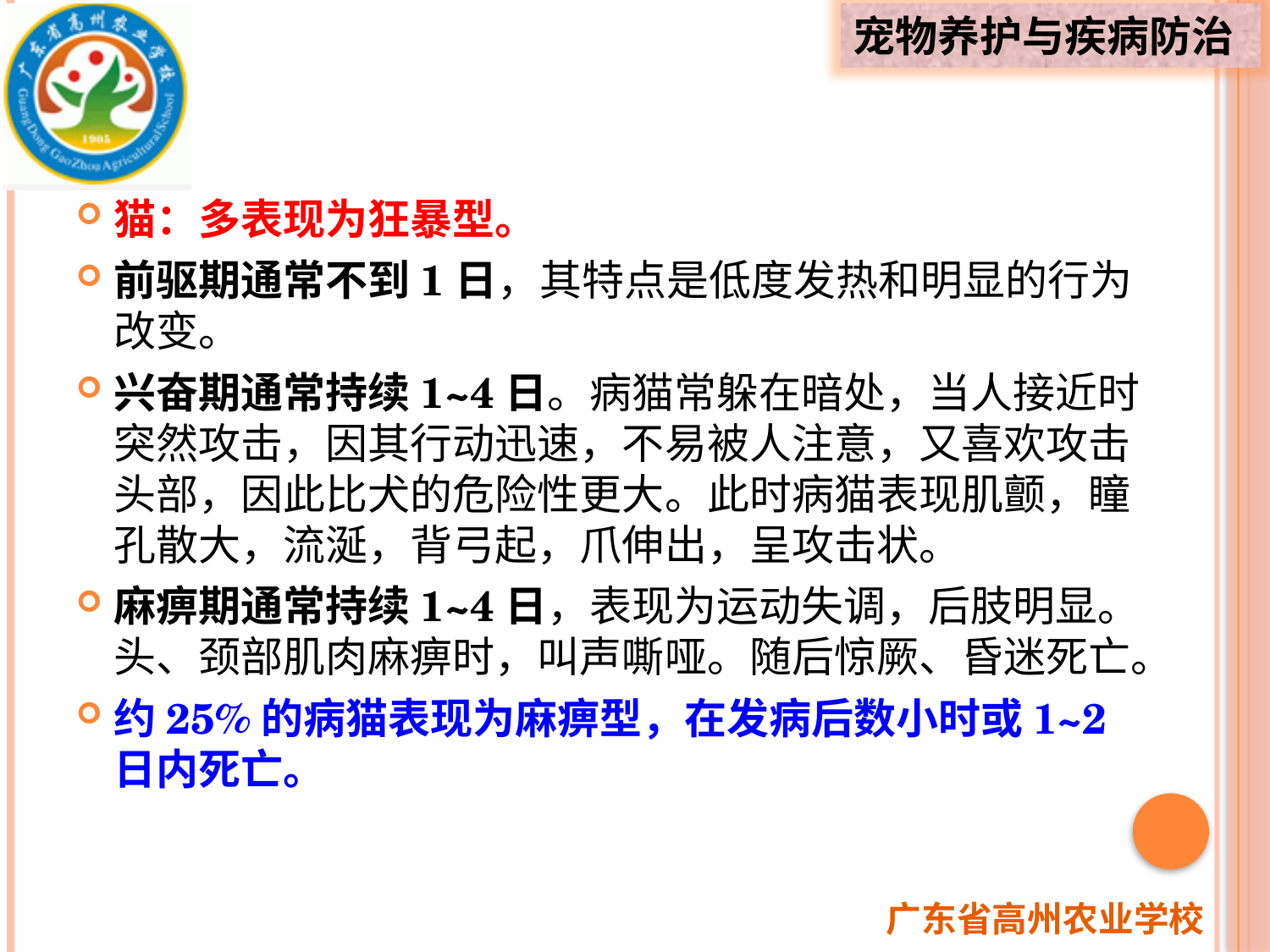

猫：多表现为狂暴型。
前驱期通常不到1日，其特点是低度发热和明显的行为改变。
兴奋期通常持续1~4日。病猫常躲在暗处，当人接近时突然攻击，因其行动迅速，不易被人注意，又喜欢攻击头部，因此比犬的危险性更大。此时病猫表现肌颤，瞳孔散大，流涎，背弓起，爪伸出，呈攻击状。
麻痹期通常持续1~4日，表现为运动失调，后肢明显。头、颈部肌肉麻痹时，叫声嘶哑。随后惊厥、昏迷死亡。
约25%的病猫表现为麻痹型，在发病后数小时或1~2日内死亡。